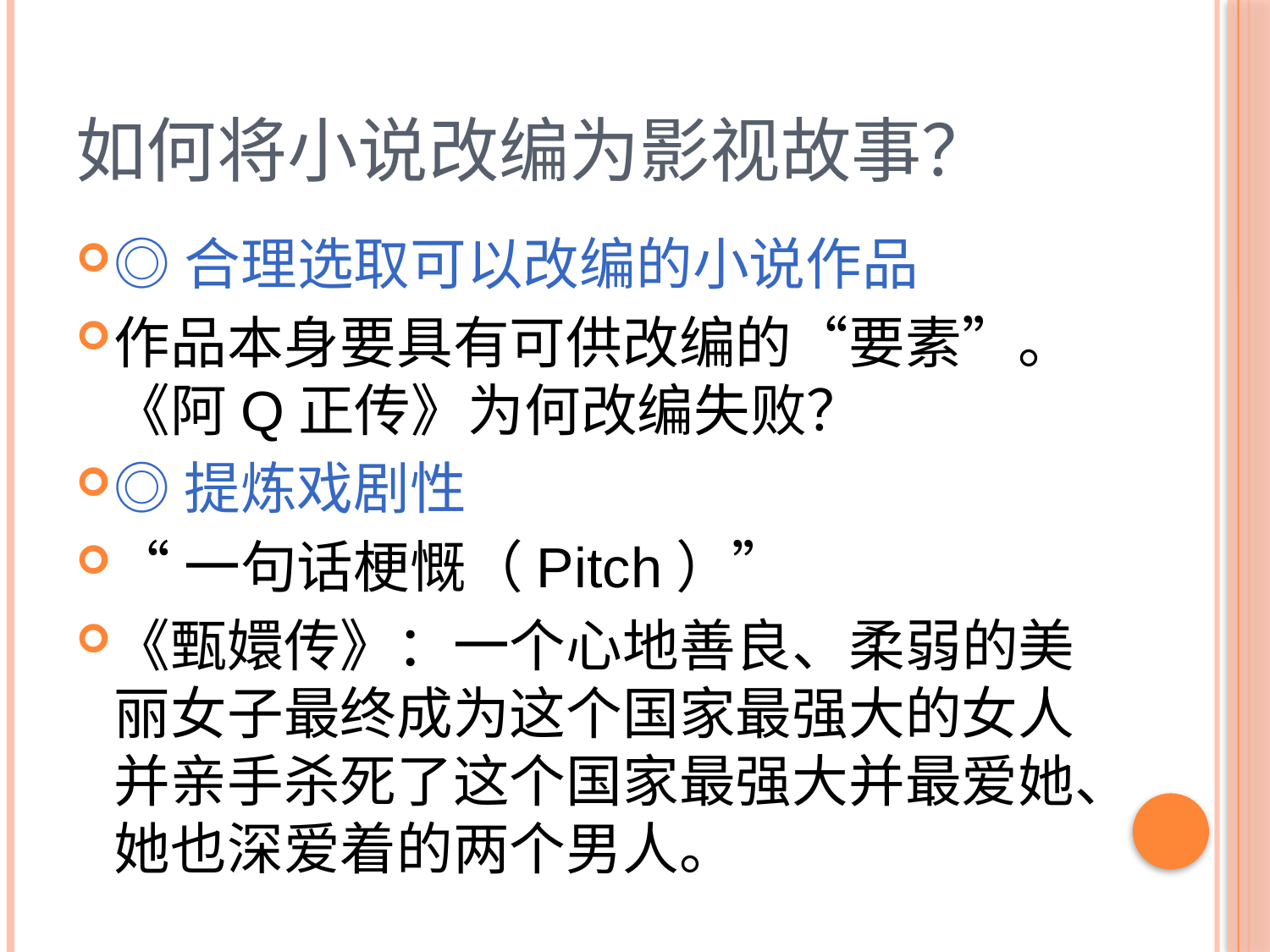

# 如何将小说改编为影视故事？
◎合理选取可以改编的小说作品
作品本身要具有可供改编的“要素”。《阿Q正传》为何改编失败？
◎提炼戏剧性
“一句话梗慨（Pitch）”
《甄嬛传》：一个心地善良、柔弱的美丽女子最终成为这个国家最强大的女人并亲手杀死了这个国家最强大并最爱她、她也深爱着的两个男人。